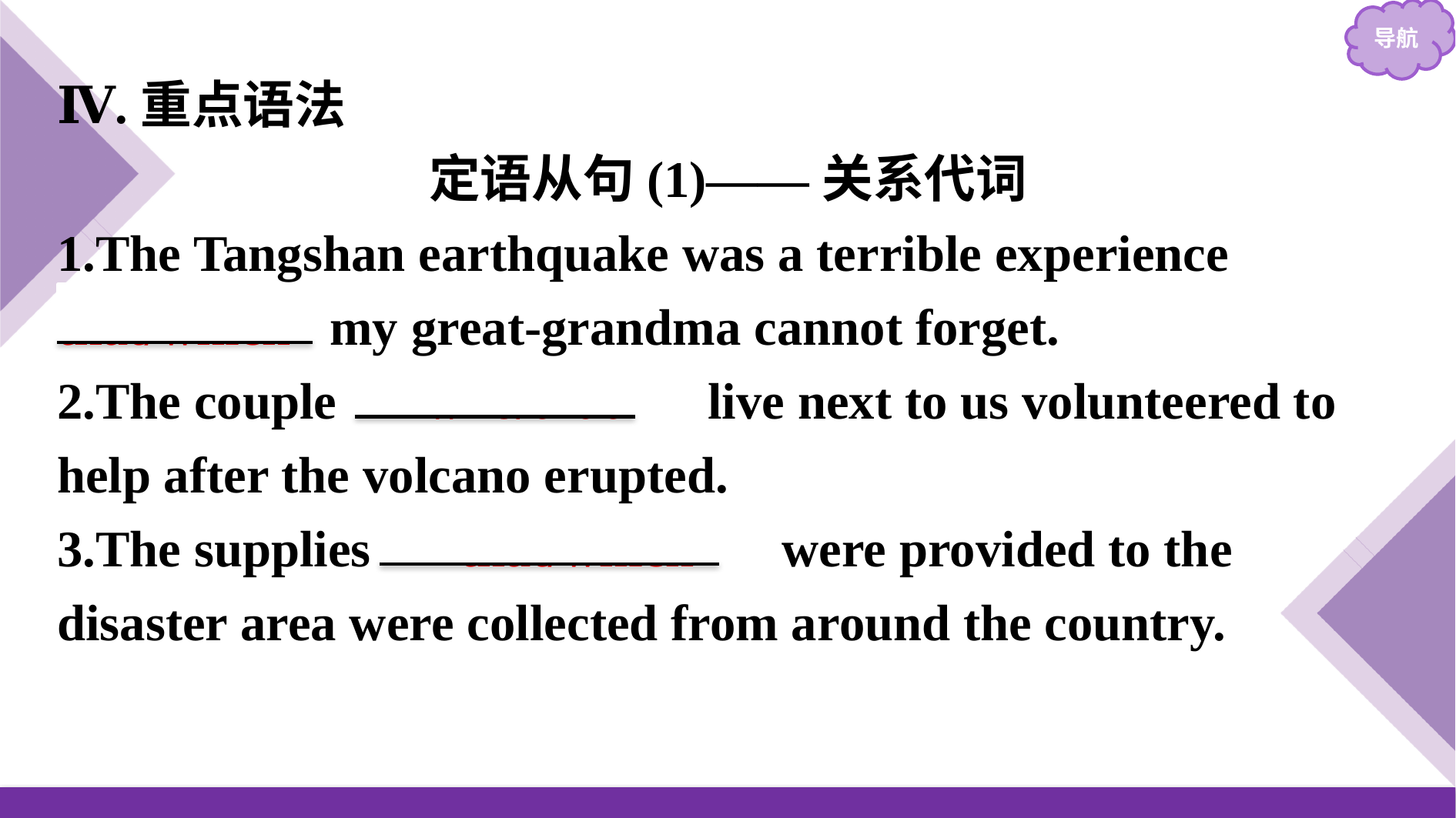

Ⅳ.重点语法
定语从句(1)——关系代词
1.The Tangshan earthquake was a terrible experience that/which   my great-grandma cannot forget.
2.The couple 　who/that　 live next to us volunteered to help after the volcano erupted.
3.The supplies 　that/which　 were provided to the disaster area were collected from around the country.